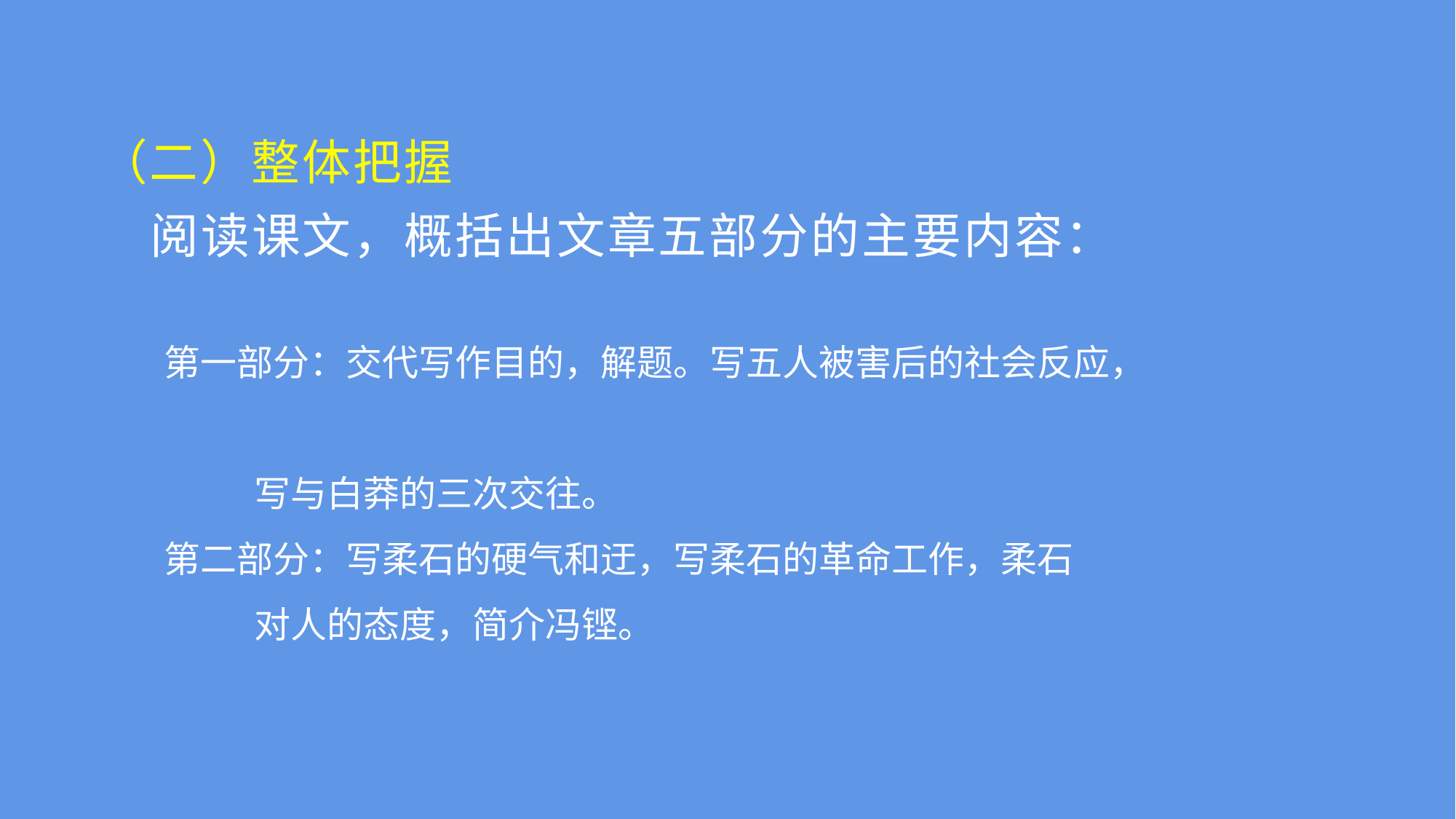

（二）整体把握
   阅读课文，概括出文章五部分的主要内容：
第一部分：交代写作目的，解题。写五人被害后的社会反应，
          写与白莽的三次交往。
第二部分：写柔石的硬气和迂，写柔石的革命工作，柔石
          对人的态度，简介冯铿。